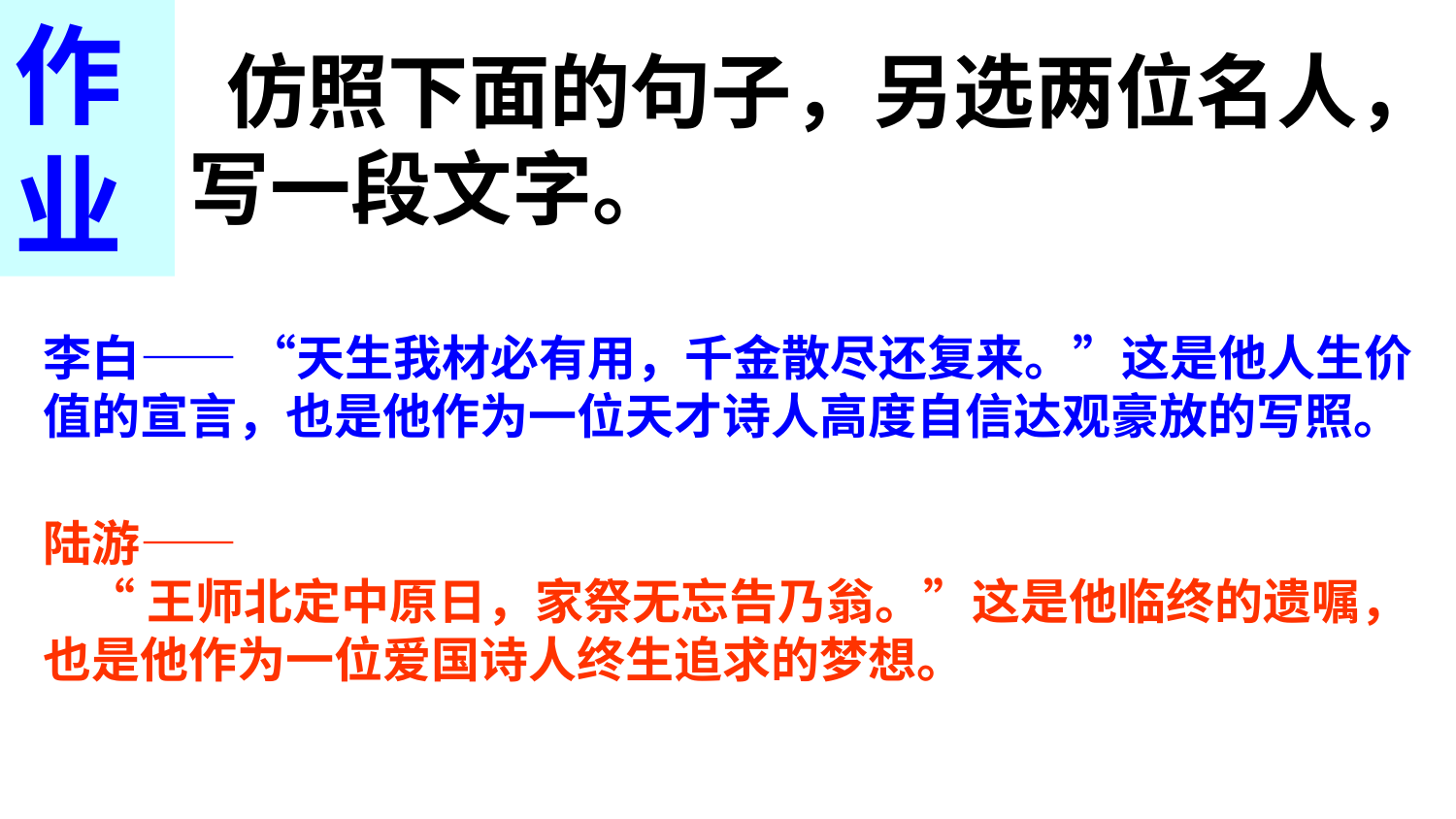

作业
 仿照下面的句子，另选两位名人，写一段文字。

李白—— “天生我材必有用，千金散尽还复来。”这是他人生价值的宣言，也是他作为一位天才诗人高度自信达观豪放的写照。
陆游——
    “王师北定中原日，家祭无忘告乃翁。”这是他临终的遗嘱，也是他作为一位爱国诗人终生追求的梦想。